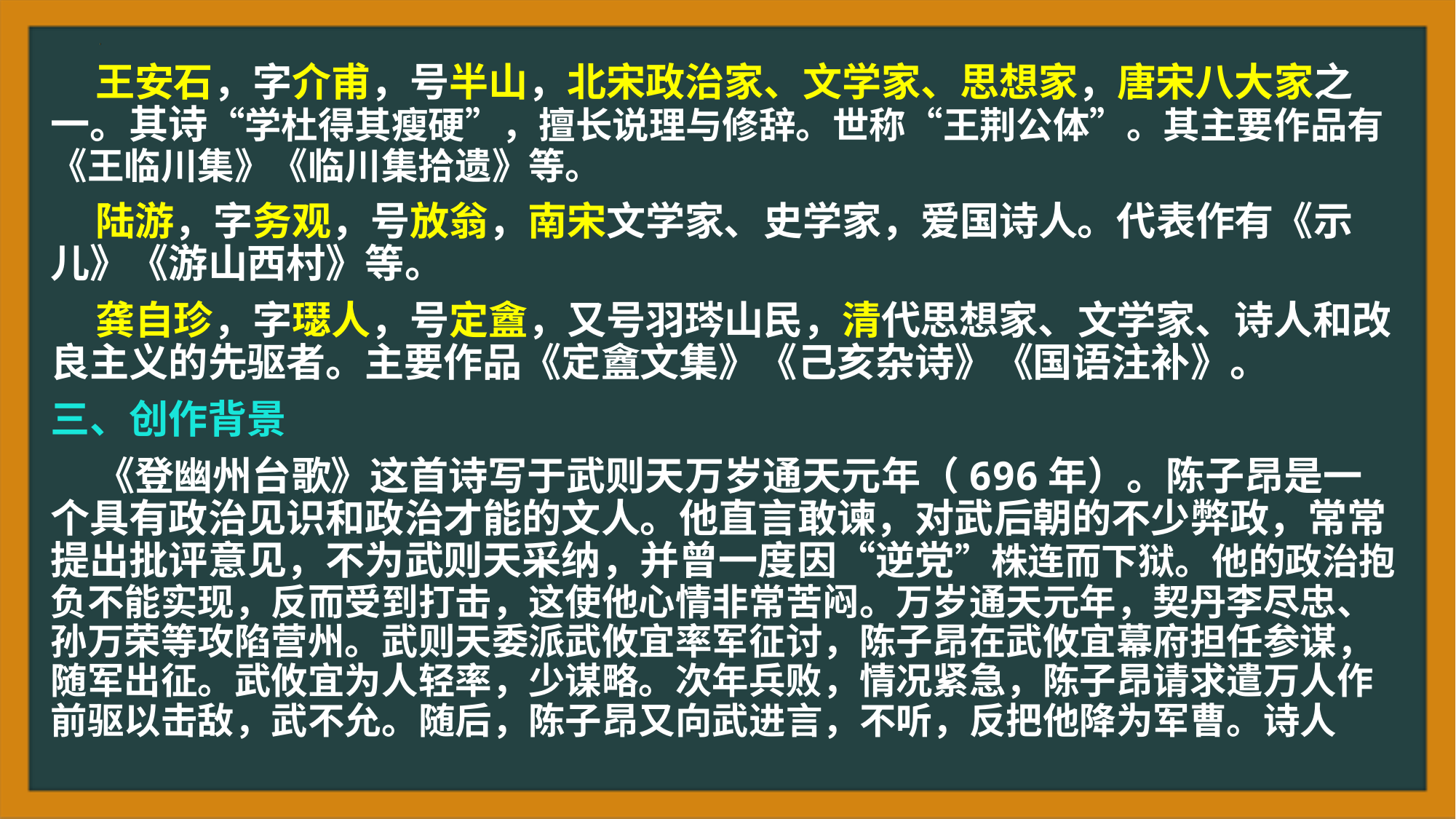

王安石，字介甫，号半山，北宋政治家、文学家、思想家，唐宋八大家之一。其诗“学杜得其瘦硬”，擅长说理与修辞。世称“王荆公体”。其主要作品有《王临川集》《临川集拾遗》等。
    陆游，字务观，号放翁，南宋文学家、史学家，爱国诗人。代表作有《示儿》《游山西村》等。
    龚自珍，字璱人，号定盦，又号羽琌山民，清代思想家、文学家、诗人和改良主义的先驱者。主要作品《定盦文集》《己亥杂诗》《国语注补》。
三、创作背景
    《登幽州台歌》这首诗写于武则天万岁通天元年（696年）。陈子昂是一个具有政治见识和政治才能的文人。他直言敢谏，对武后朝的不少弊政，常常提出批评意见，不为武则天采纳，并曾一度因“逆党”株连而下狱。他的政治抱负不能实现，反而受到打击，这使他心情非常苦闷。万岁通天元年，契丹李尽忠、孙万荣等攻陷营州。武则天委派武攸宜率军征讨，陈子昂在武攸宜幕府担任参谋，随军出征。武攸宜为人轻率，少谋略。次年兵败，情况紧急，陈子昂请求遣万人作前驱以击敌，武不允。随后，陈子昂又向武进言，不听，反把他降为军曹。诗人